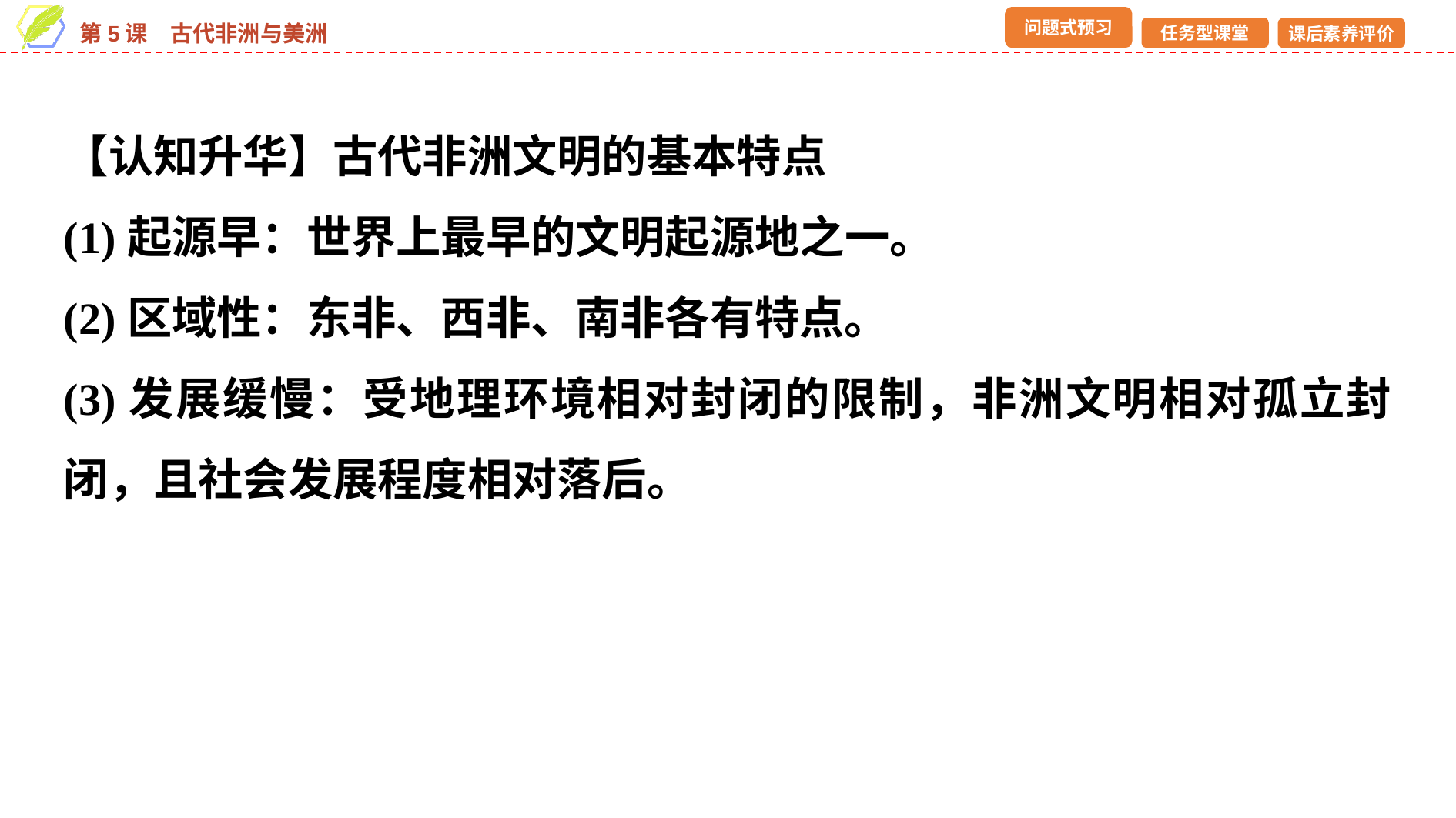

【认知升华】古代非洲文明的基本特点
(1)起源早：世界上最早的文明起源地之一。
(2)区域性：东非、西非、南非各有特点。
(3)发展缓慢：受地理环境相对封闭的限制，非洲文明相对孤立封闭，且社会发展程度相对落后。